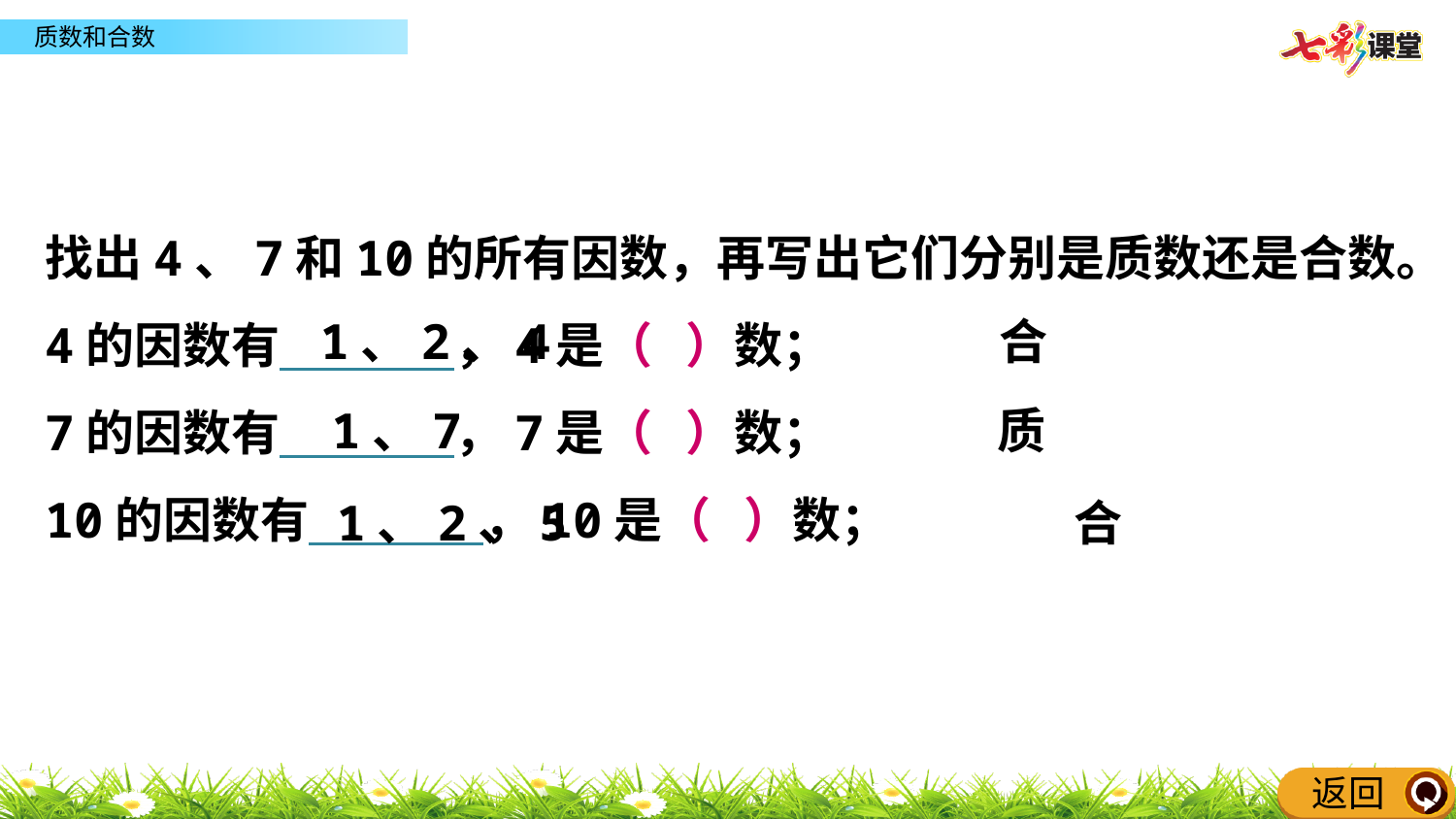

找出4、7和10的所有因数，再写出它们分别是质数还是合数。
4的因数有                ，4是（   ）数；
7的因数有                ，7是（   ）数；
10的因数有                ，10是（   ）数；
1、2、4               合
1、7                  质
1、2、5                 合